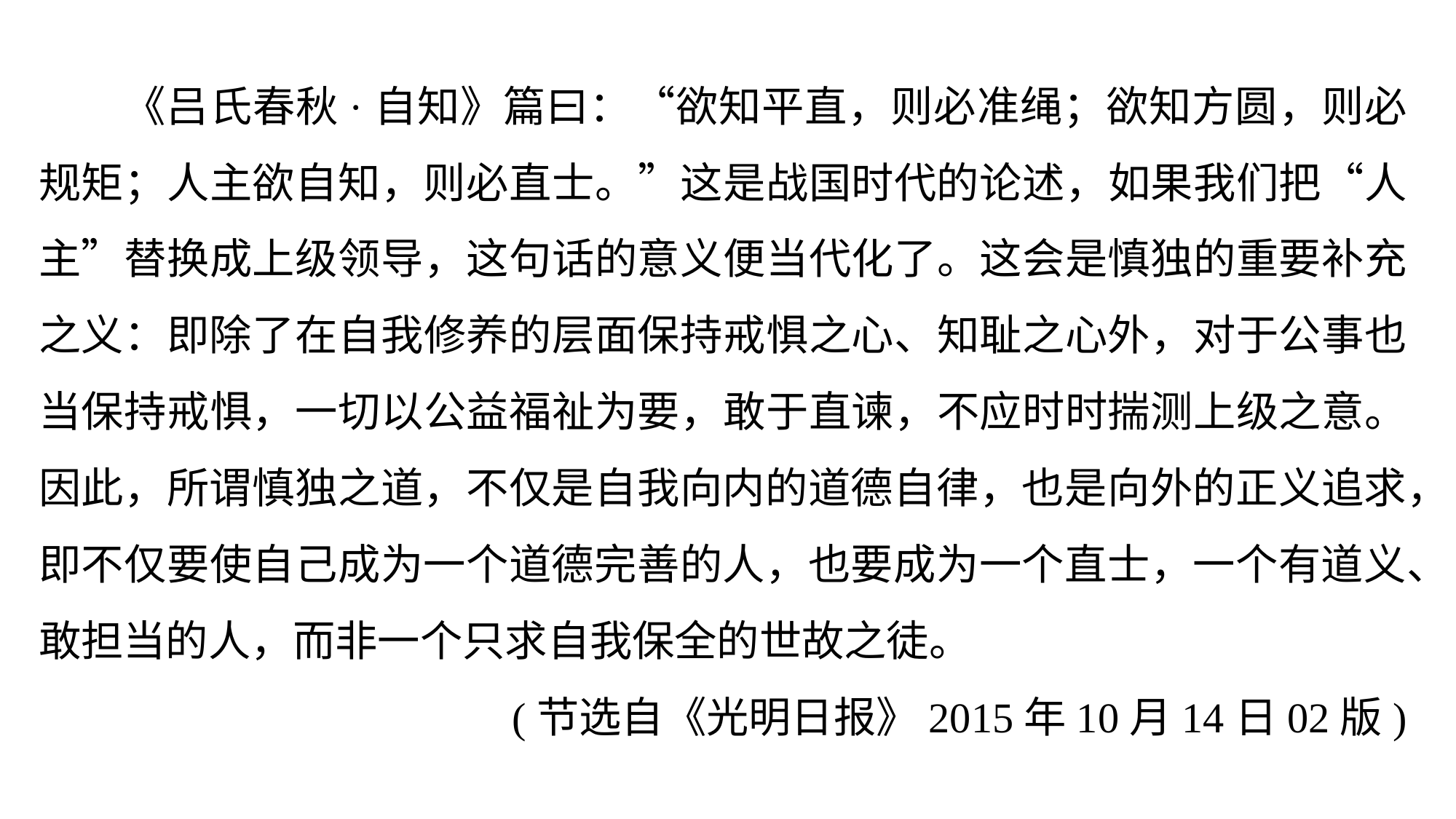

《吕氏春秋·自知》篇曰：“欲知平直，则必准绳；欲知方圆，则必规矩；人主欲自知，则必直士。”这是战国时代的论述，如果我们把“人主”替换成上级领导，这句话的意义便当代化了。这会是慎独的重要补充之义：即除了在自我修养的层面保持戒惧之心、知耻之心外，对于公事也当保持戒惧，一切以公益福祉为要，敢于直谏，不应时时揣测上级之意。因此，所谓慎独之道，不仅是自我向内的道德自律，也是向外的正义追求，即不仅要使自己成为一个道德完善的人，也要成为一个直士，一个有道义、敢担当的人，而非一个只求自我保全的世故之徒。
(节选自《光明日报》2015年10月14日02版)